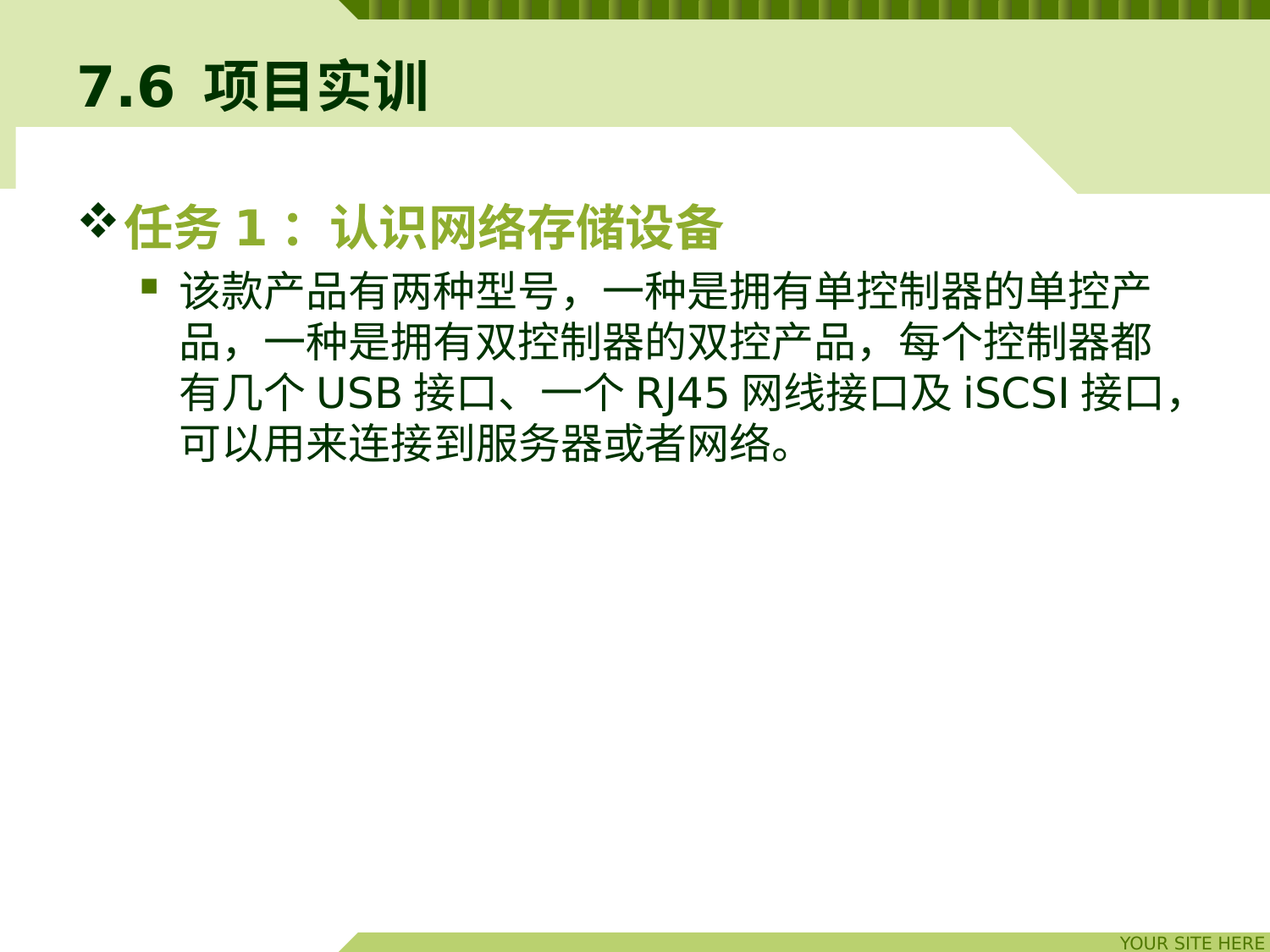

# 7.6	项目实训
任务1：认识网络存储设备
该款产品有两种型号，一种是拥有单控制器的单控产品，一种是拥有双控制器的双控产品，每个控制器都有几个USB接口、一个RJ45网线接口及iSCSI接口，可以用来连接到服务器或者网络。